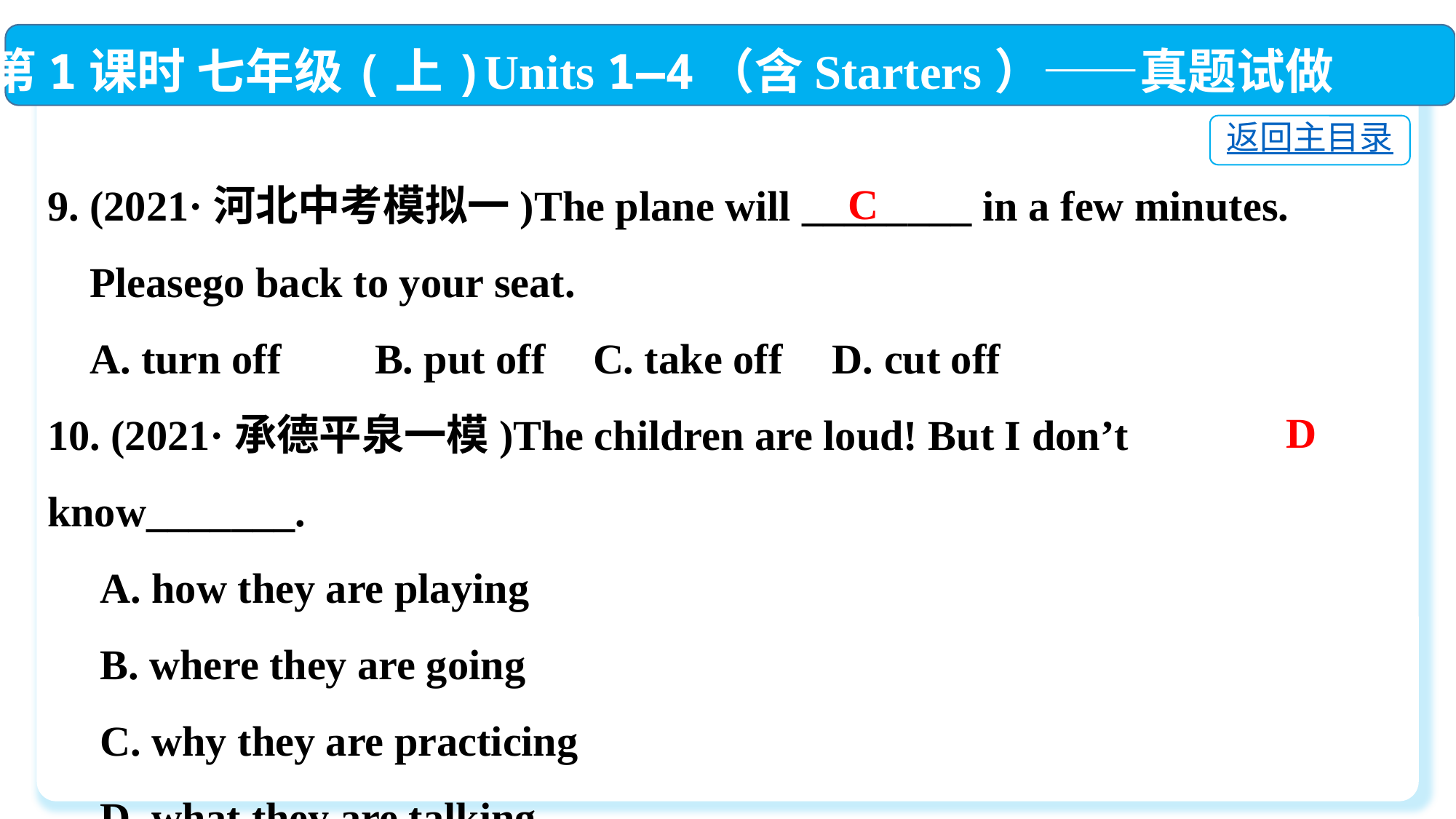

第1课时 七年级(上)Units 1—4（含Starters）——真题试做

返回主目录
9. (2021·河北中考模拟一)The plane will ________ in a few minutes.
    Pleasego back to your seat.
    A. turn off　	B. put off	C. take off	  D. cut off
10. (2021·承德平泉一模)The children are loud! But I don’t know_______.
     A. how they are playing
     B. where they are going
     C. why they are practicing
     D. what they are talking
C
D